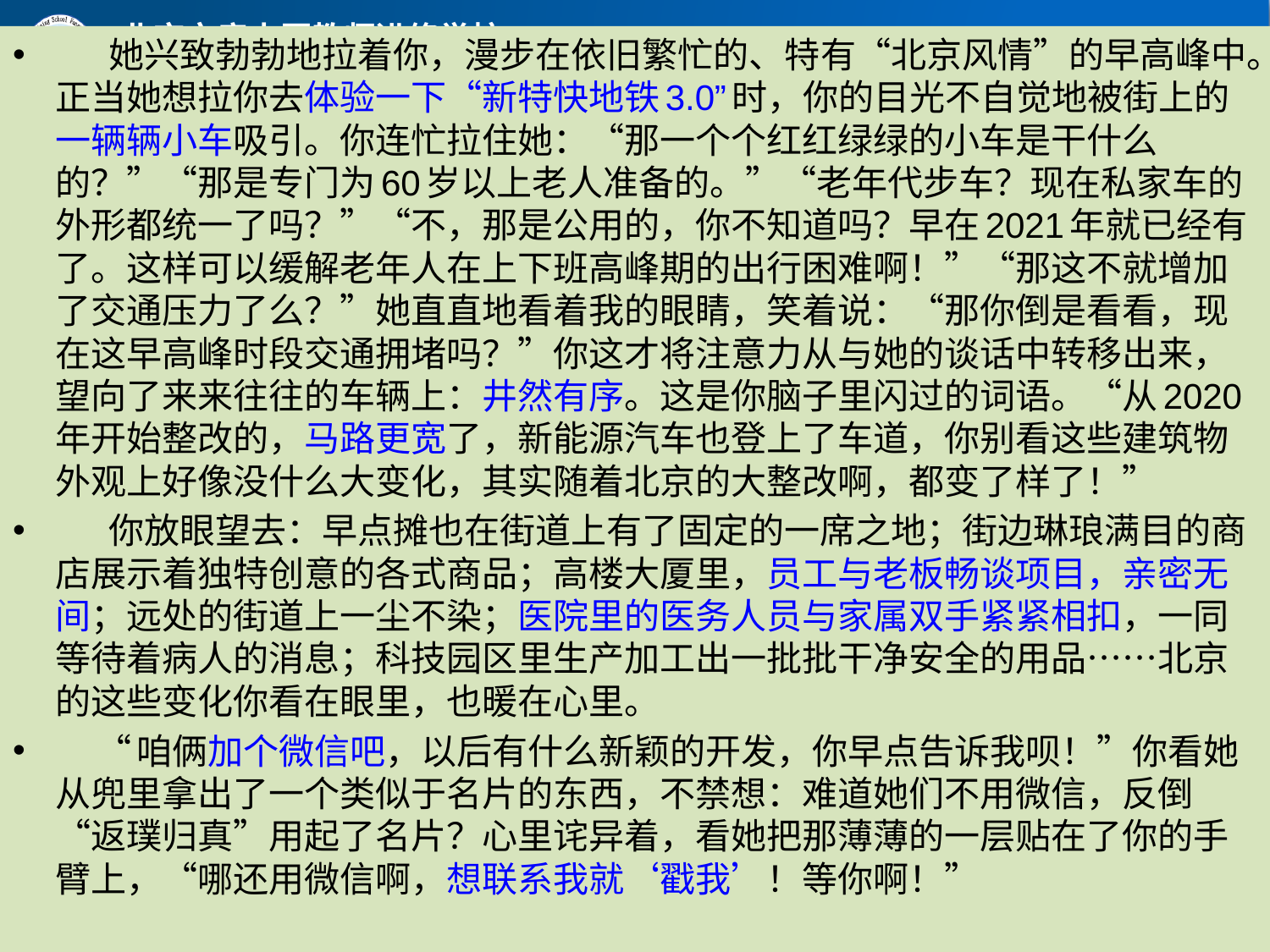

她兴致勃勃地拉着你，漫步在依旧繁忙的、特有“北京风情”的早高峰中。正当她想拉你去体验一下“新特快地铁3.0”时，你的目光不自觉地被街上的一辆辆小车吸引。你连忙拉住她：“那一个个红红绿绿的小车是干什么的？”“那是专门为60岁以上老人准备的。”“老年代步车？现在私家车的外形都统一了吗？”“不，那是公用的，你不知道吗？早在2021年就已经有了。这样可以缓解老年人在上下班高峰期的出行困难啊！”“那这不就增加了交通压力了么？”她直直地看着我的眼睛，笑着说：“那你倒是看看，现在这早高峰时段交通拥堵吗？”你这才将注意力从与她的谈话中转移出来，望向了来来往往的车辆上：井然有序。这是你脑子里闪过的词语。“从2020年开始整改的，马路更宽了，新能源汽车也登上了车道，你别看这些建筑物外观上好像没什么大变化，其实随着北京的大整改啊，都变了样了！”
      你放眼望去：早点摊也在街道上有了固定的一席之地；街边琳琅满目的商店展示着独特创意的各式商品；高楼大厦里，员工与老板畅谈项目，亲密无间；远处的街道上一尘不染；医院里的医务人员与家属双手紧紧相扣，一同等待着病人的消息；科技园区里生产加工出一批批干净安全的用品……北京的这些变化你看在眼里，也暖在心里。
     “咱俩加个微信吧，以后有什么新颖的开发，你早点告诉我呗！”你看她从兜里拿出了一个类似于名片的东西，不禁想：难道她们不用微信，反倒“返璞归真”用起了名片？心里诧异着，看她把那薄薄的一层贴在了你的手臂上，“哪还用微信啊，想联系我就‘戳我’！等你啊！”